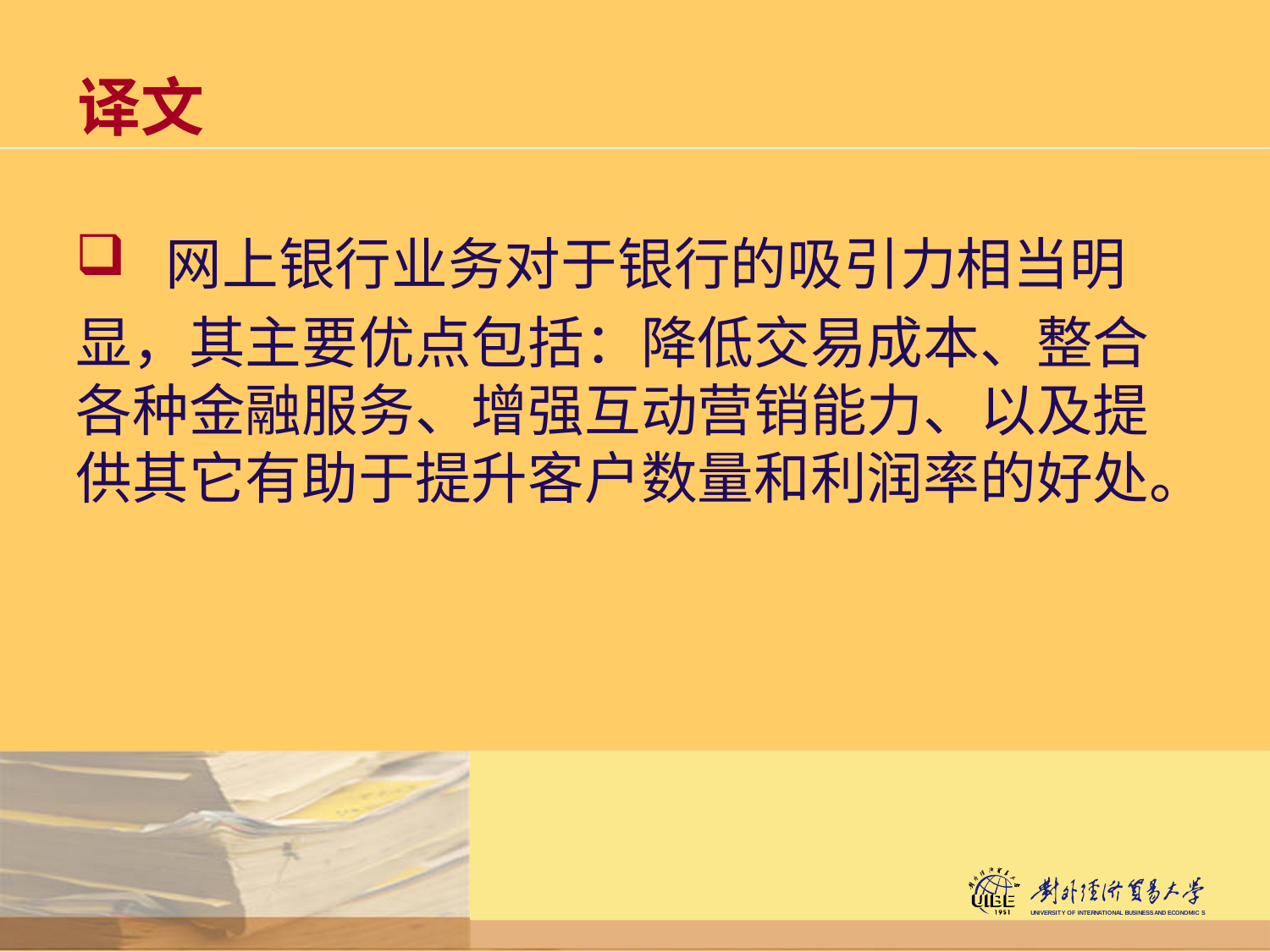

# 译文
  网上银行业务对于银行的吸引力相当明
显，其主要优点包括：降低交易成本、整合各种金融服务、增强互动营销能力、以及提供其它有助于提升客户数量和利润率的好处。